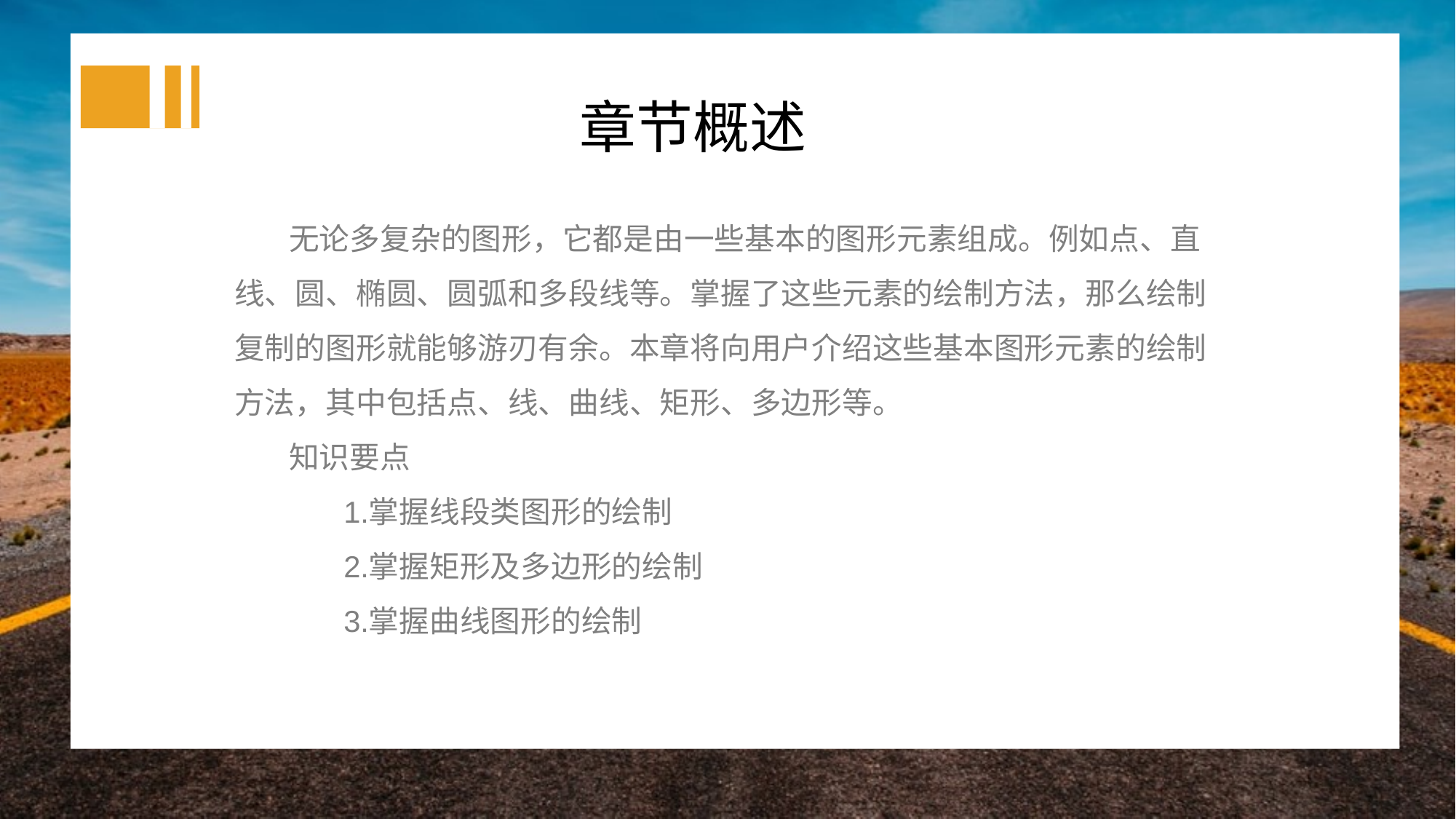

章节概述
无论多复杂的图形，它都是由一些基本的图形元素组成。例如点、直线、圆、椭圆、圆弧和多段线等。掌握了这些元素的绘制方法，那么绘制复制的图形就能够游刃有余。本章将向用户介绍这些基本图形元素的绘制方法，其中包括点、线、曲线、矩形、多边形等。
知识要点
掌握线段类图形的绘制
掌握矩形及多边形的绘制
掌握曲线图形的绘制